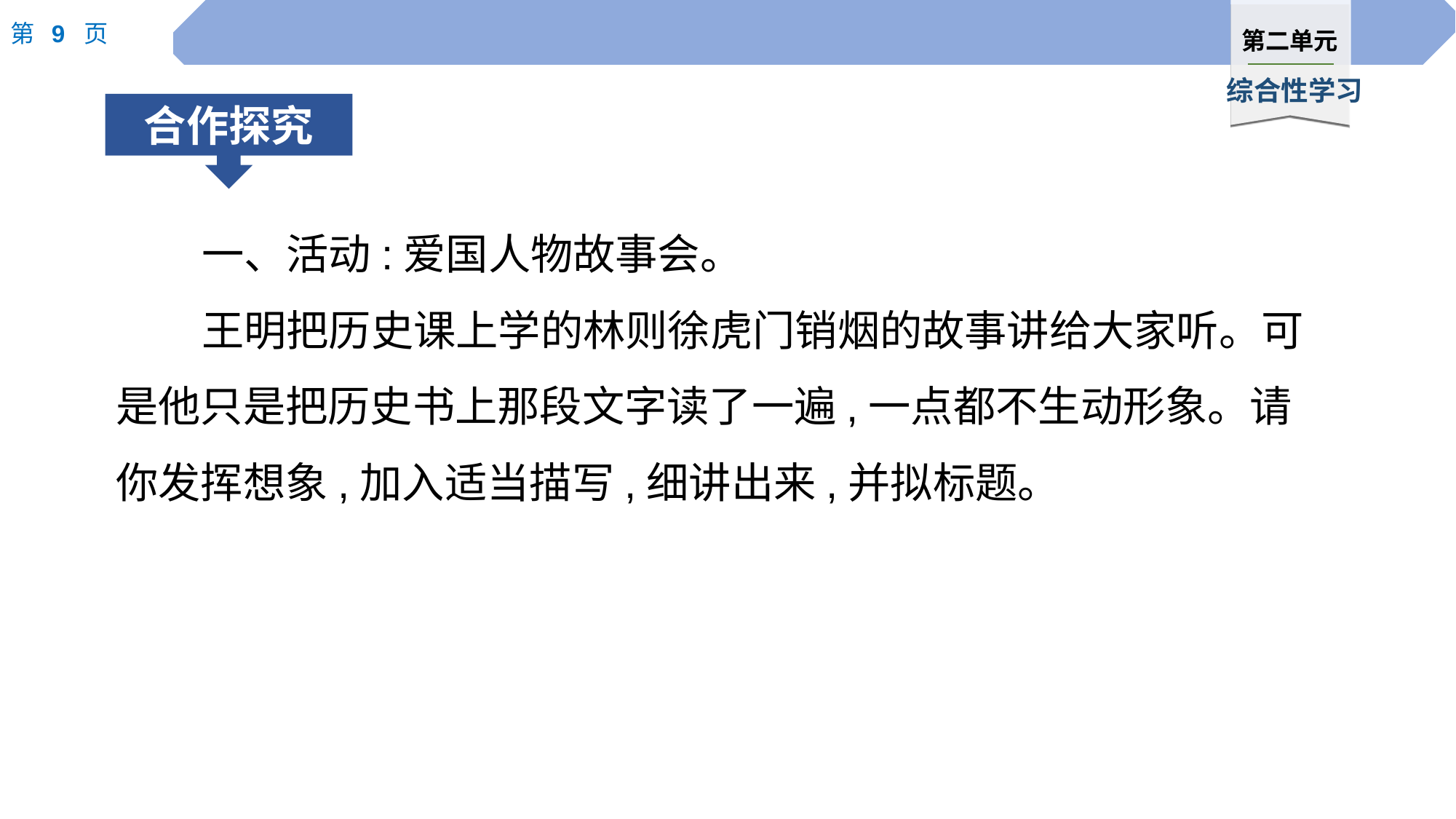

一、活动:爱国人物故事会。
王明把历史课上学的林则徐虎门销烟的故事讲给大家听。可是他只是把历史书上那段文字读了一遍,一点都不生动形象。请你发挥想象,加入适当描写,细讲出来,并拟标题。